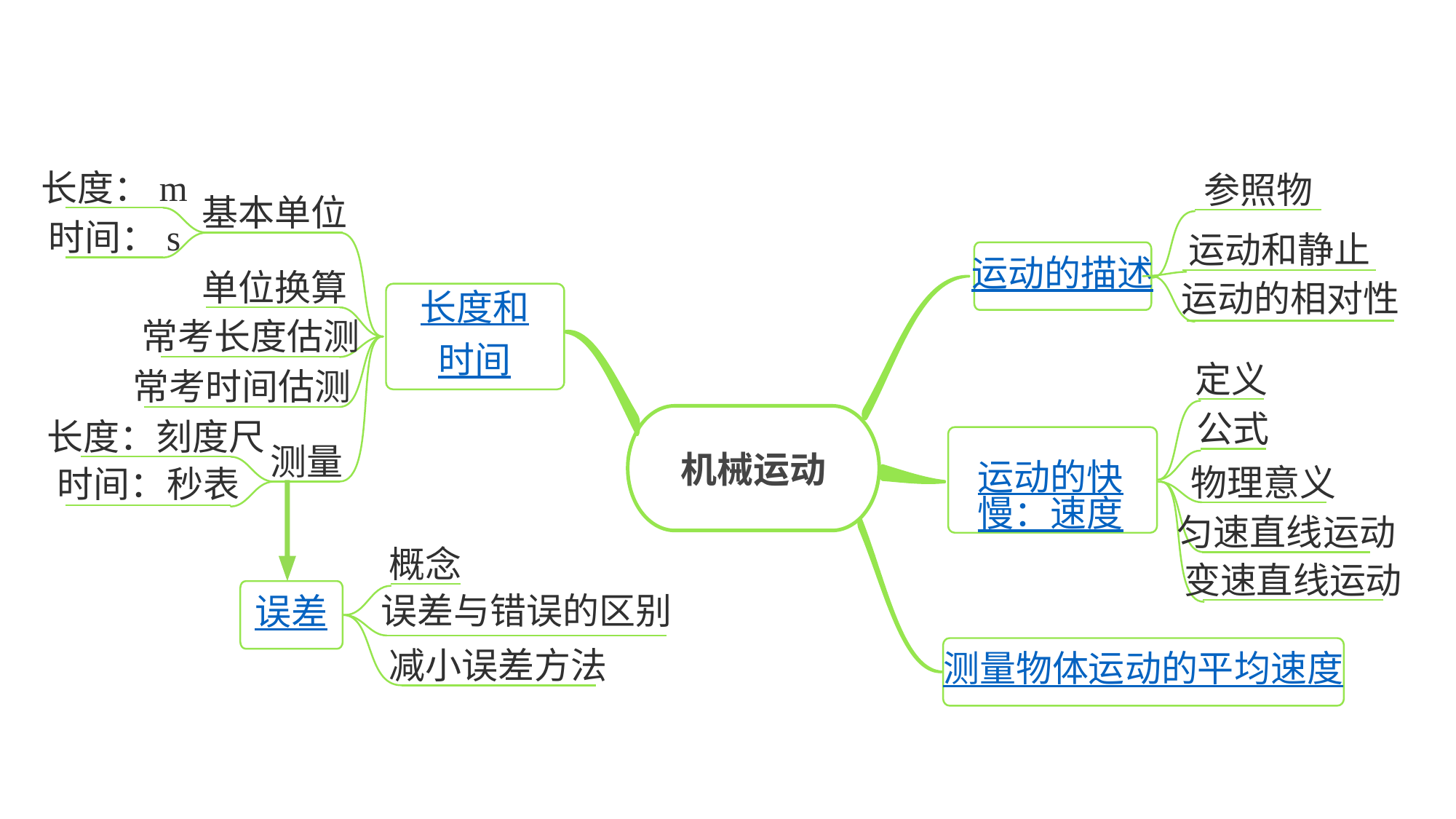

长度：m

参照物

基本单位

时间：s

运动和静止

运动的描述

单位换算

运动的相对性

长度和时间

常考长度估测

定义

常考时间估测

机械运动
公式

测量
长度：刻度尺

运动的快慢：速度

物理意义

时间：秒表

误差
匀速直线运动

变速直线运动
概念

测量物体运动的平均速度
误差与错误的区别

减小误差方法